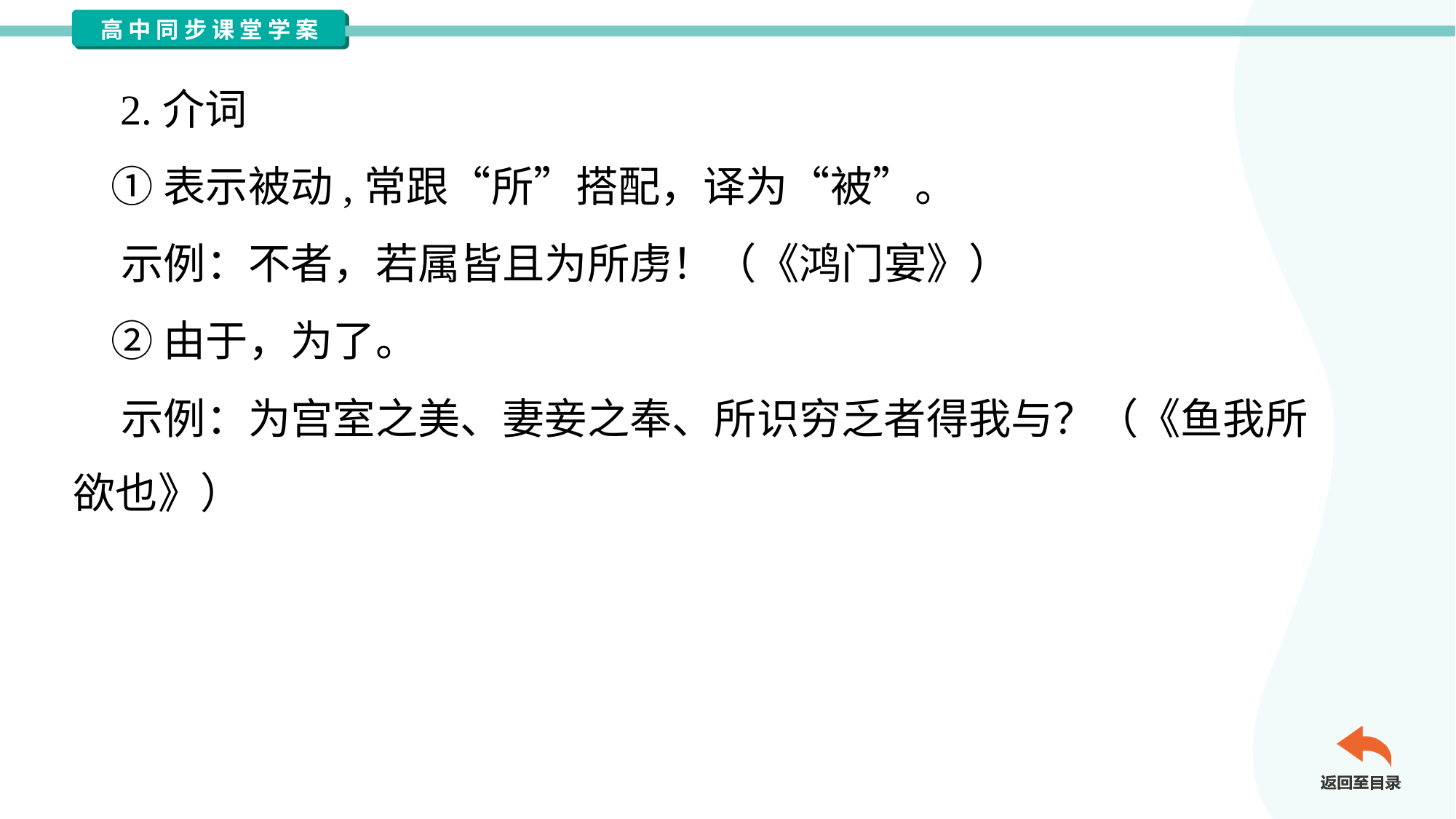

2.介词
    ①表示被动,常跟“所”搭配，译为“被”。
    示例：不者，若属皆且为所虏！（《鸿门宴》）
    ②由于，为了。
    示例：为宫室之美、妻妾之奉、所识穷乏者得我与？（《鱼我所
欲也》）